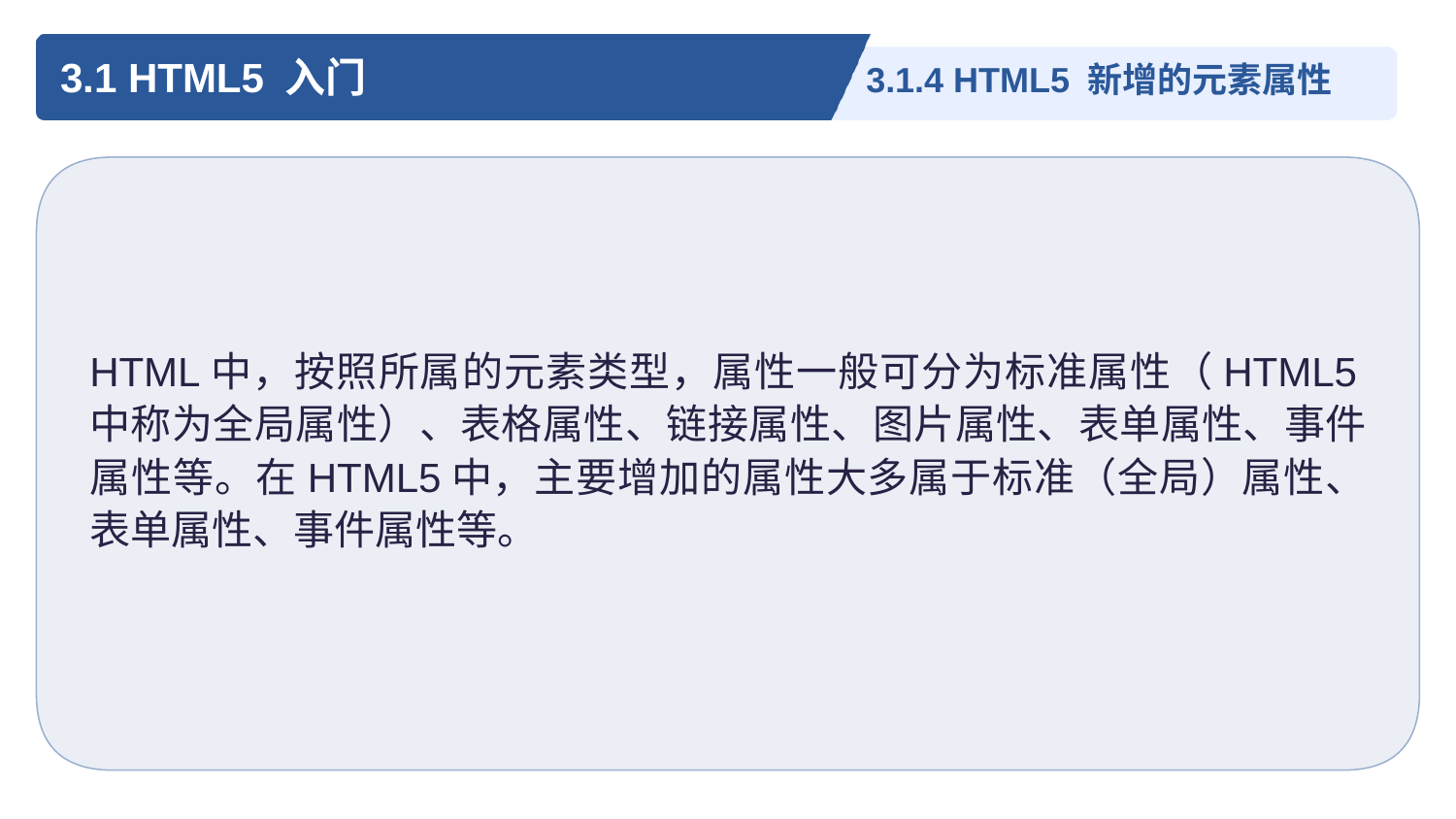

3.1 HTML5 入门
3.1.4 HTML5 新增的元素属性

HTML中，按照所属的元素类型，属性一般可分为标准属性（HTML5中称为全局属性）、表格属性、链接属性、图片属性、表单属性、事件属性等。在HTML5中，主要增加的属性大多属于标准（全局）属性、表单属性、事件属性等。